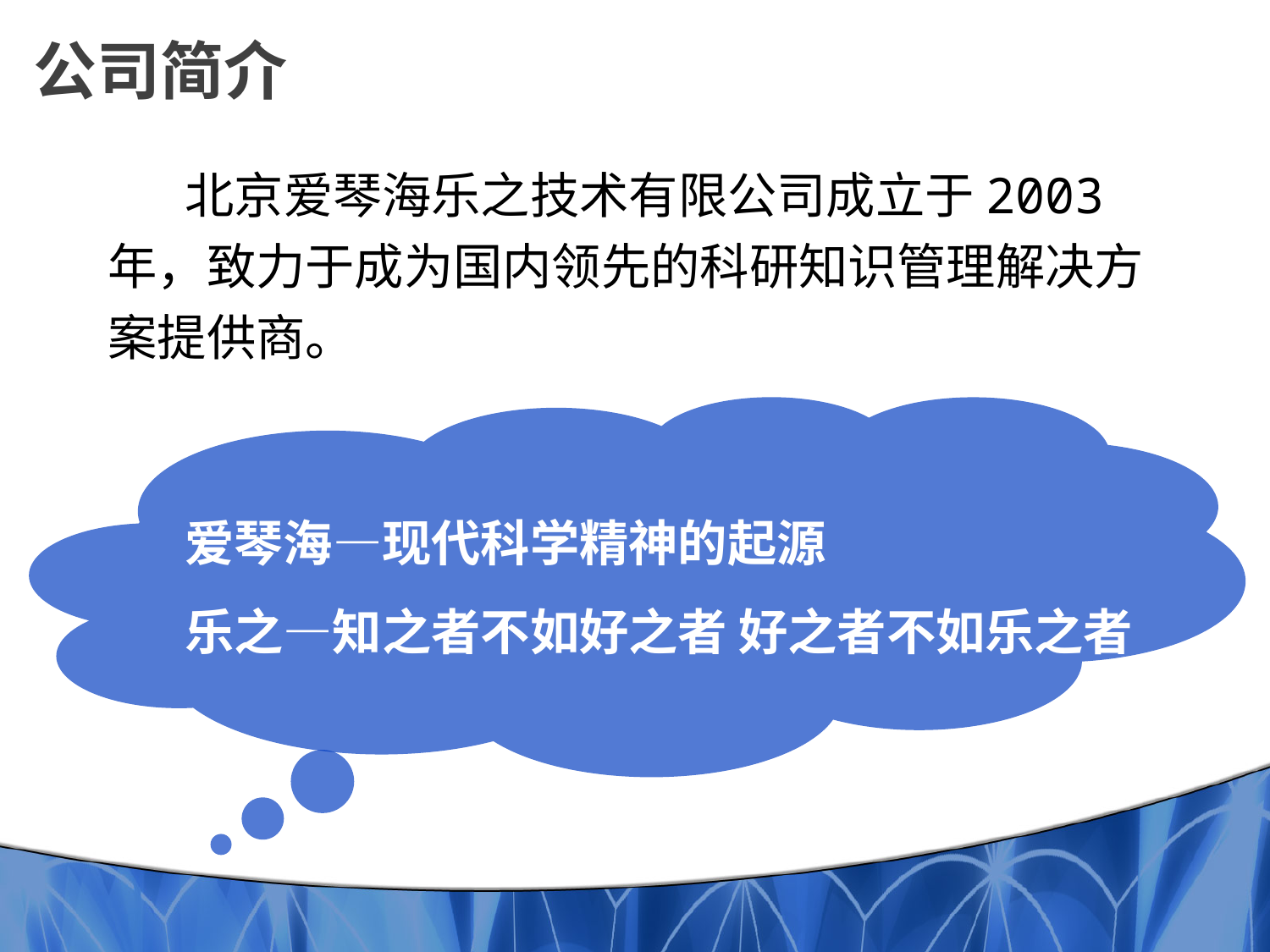

# 公司简介
       北京爱琴海乐之技术有限公司成立于2003年，致力于成为国内领先的科研知识管理解决方案提供商。

爱琴海—现代科学精神的起源
乐之—知之者不如好之者 好之者不如乐之者